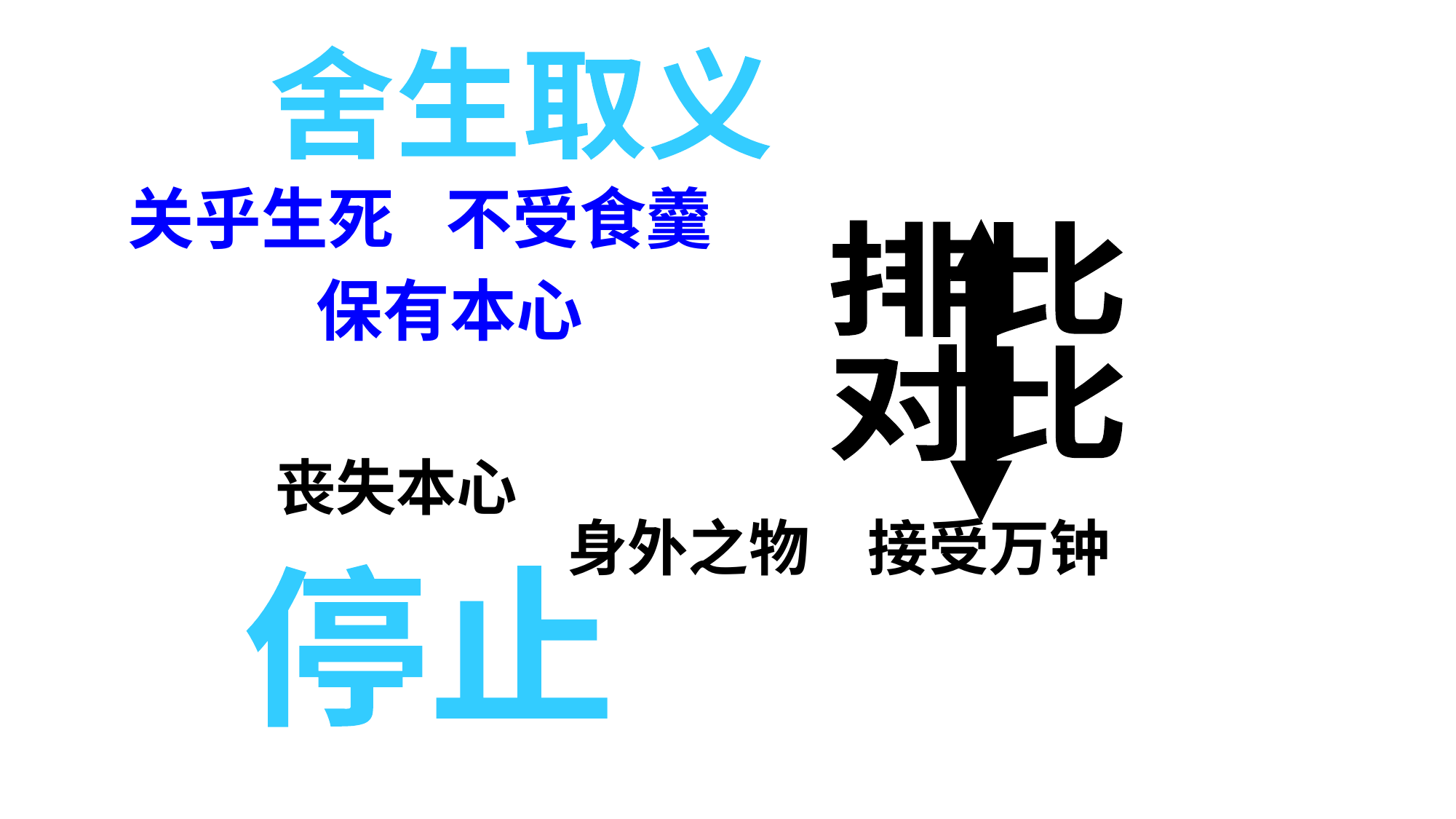

舍生取义
关乎生死
不受食羹
排比
对比

保有本心
丧失本心
身外之物
接受万钟
停止